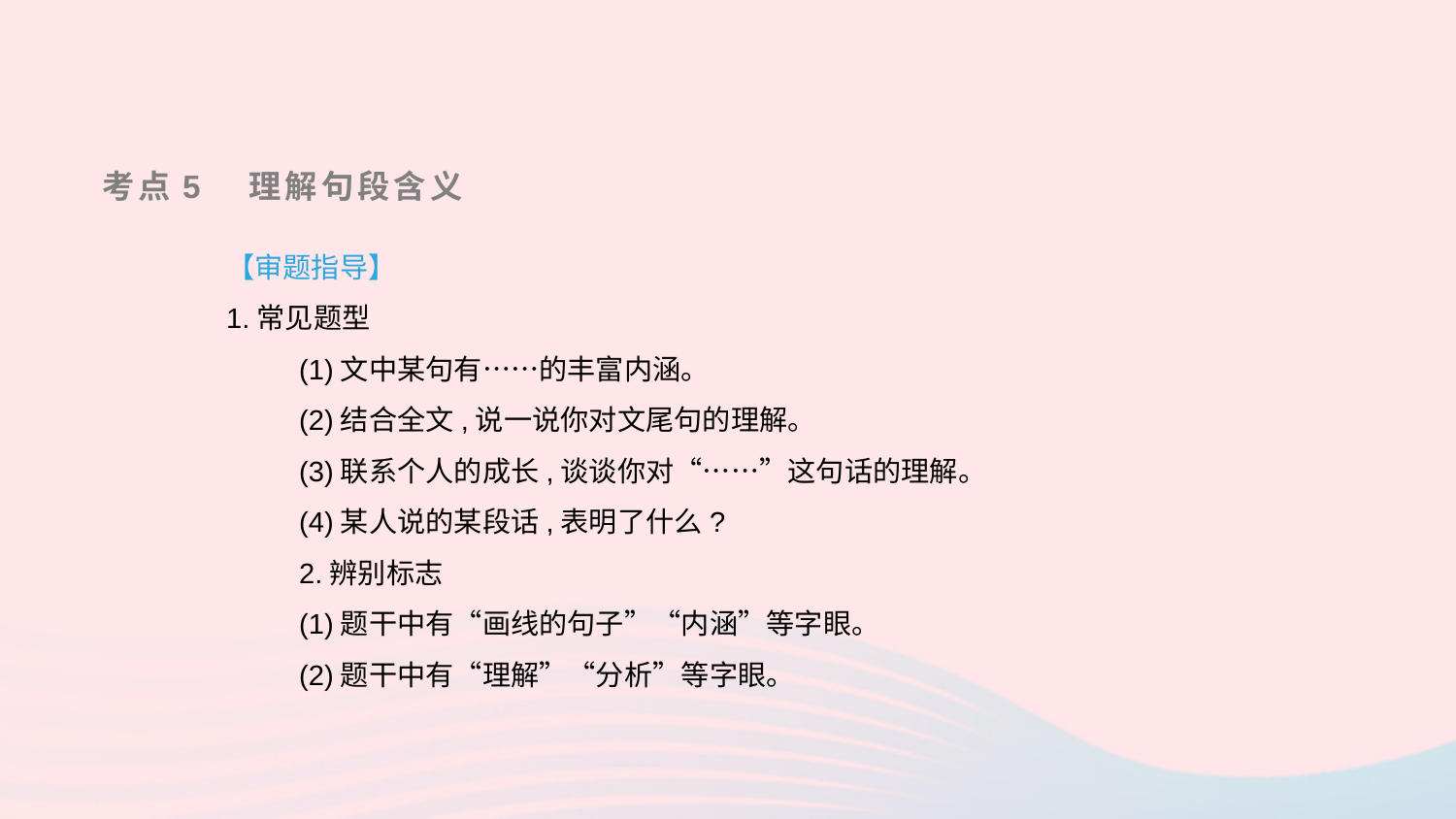

考点5　理解句段含义
【审题指导】
1.常见题型
(1)文中某句有……的丰富内涵。
(2)结合全文,说一说你对文尾句的理解。
(3)联系个人的成长,谈谈你对“……”这句话的理解。
(4)某人说的某段话,表明了什么?
2.辨别标志
(1)题干中有“画线的句子”“内涵”等字眼。
(2)题干中有“理解”“分析”等字眼。